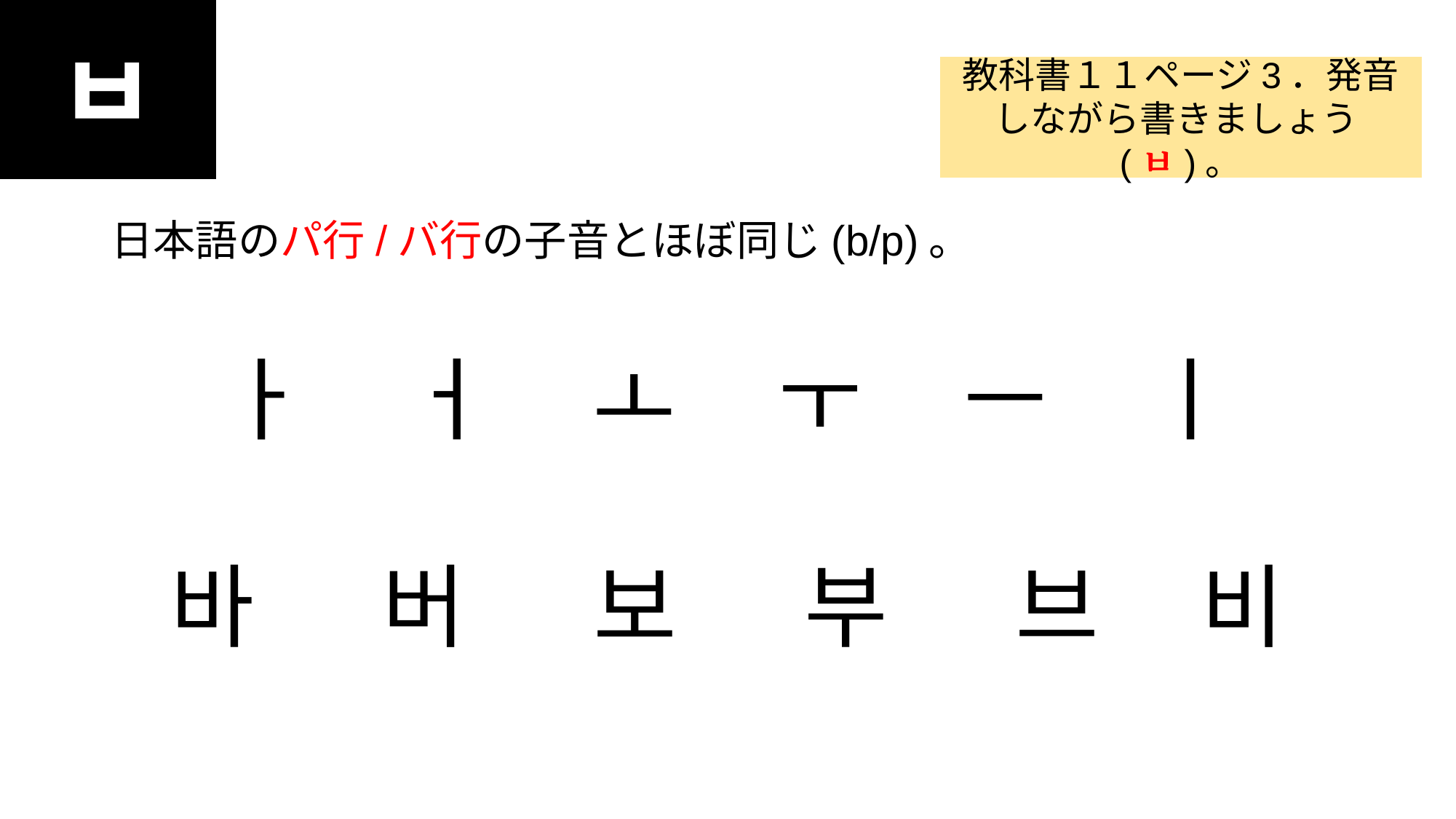

ㅂ
#
教科書１１ページ3．発音しながら書きましょう(ㅂ)。

日本語のパ行/バ行の子音とほぼ同じ(b/p)。

ㅏ    ㅓ    ㅗ    ㅜ    ㅡ    ㅣ

바     버     보     부     브    비